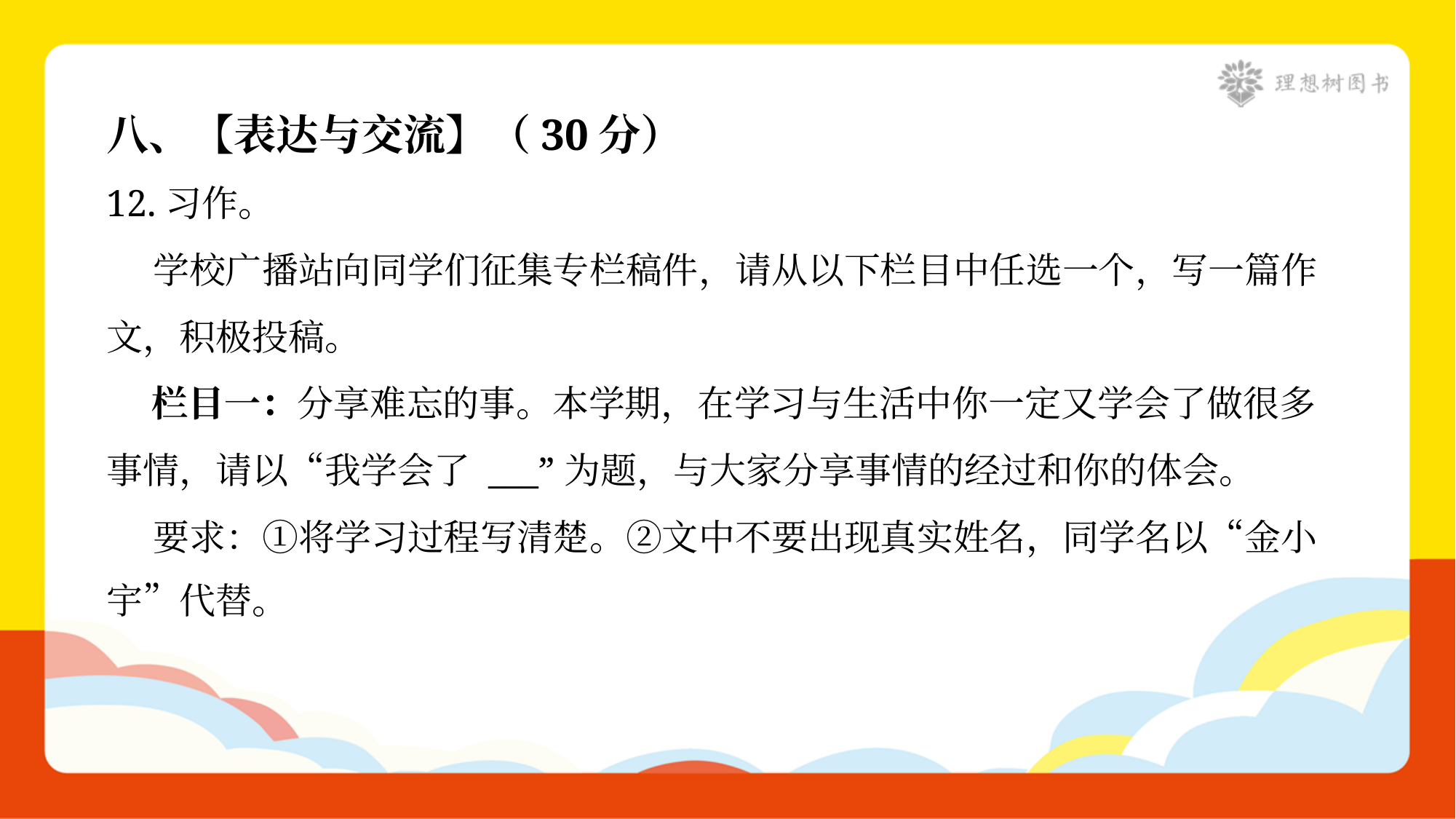

八、【表达与交流】（30分）
12.习作。
    学校广播站向同学们征集专栏稿件，请从以下栏目中任选一个，写一篇作
文，积极投稿。
    栏目一：分享难忘的事。本学期，在学习与生活中你一定又学会了做很多
事情，请以“我学会了 ___”为题，与大家分享事情的经过和你的体会。
    要求：①将学习过程写清楚。②文中不要出现真实姓名，同学名以“金小
宇”代替。